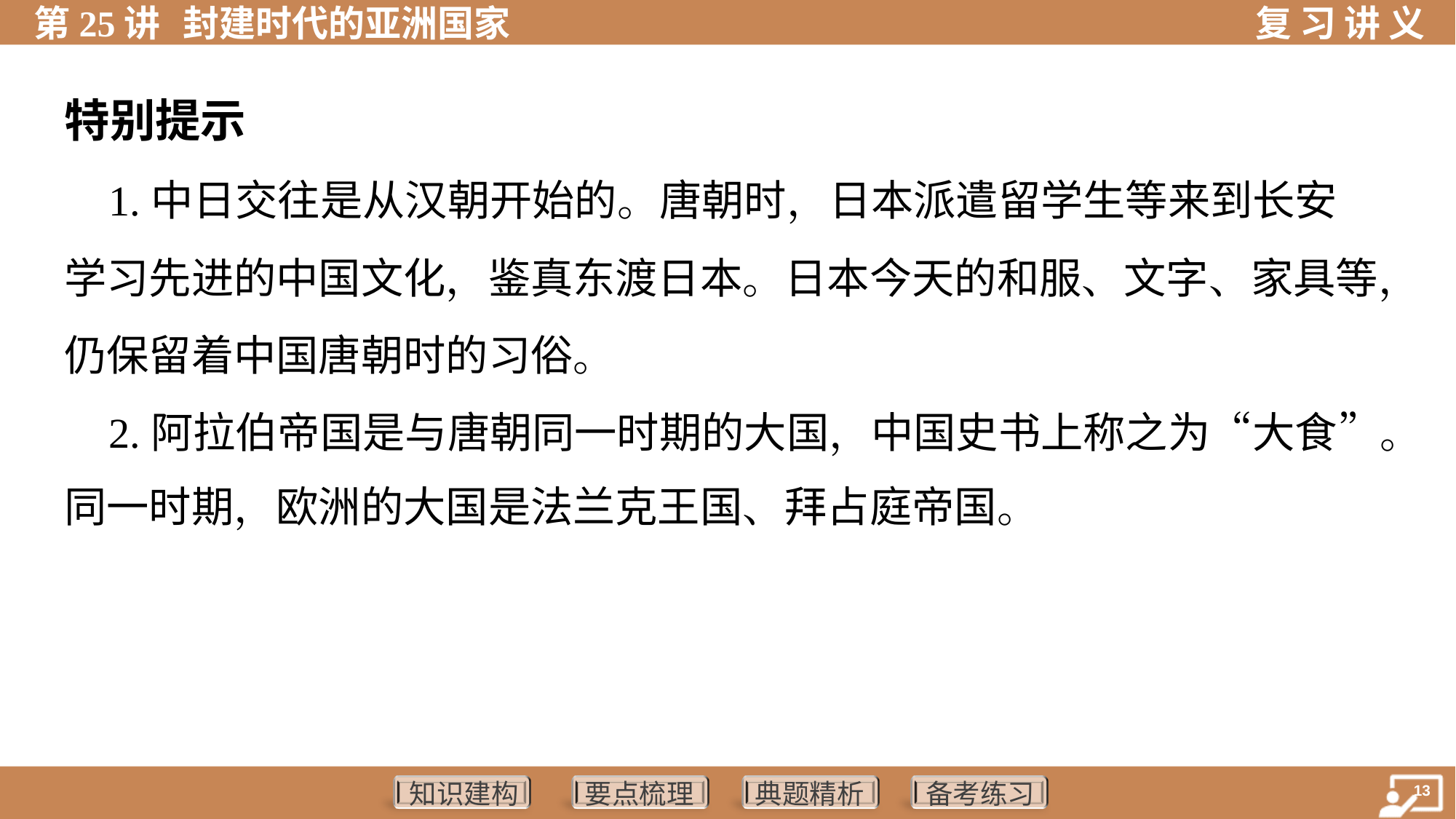

特别提示
    1.中日交往是从汉朝开始的。唐朝时，日本派遣留学生等来到长安
学习先进的中国文化，鉴真东渡日本。日本今天的和服、文字、家具等，
仍保留着中国唐朝时的习俗。
    2.阿拉伯帝国是与唐朝同一时期的大国，中国史书上称之为“大食”。
同一时期，欧洲的大国是法兰克王国、拜占庭帝国。